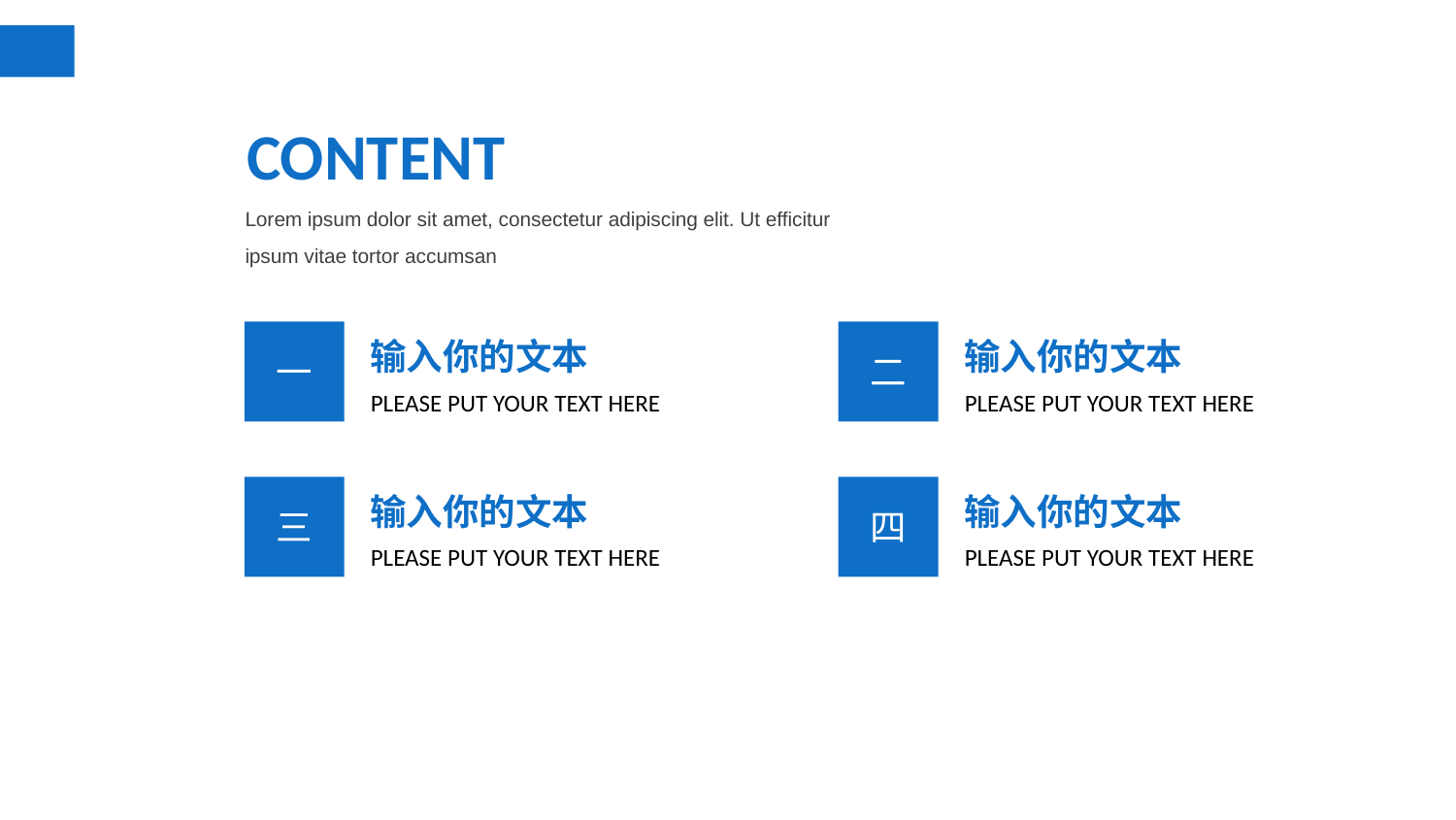

CONTENT
Lorem ipsum dolor sit amet, consectetur adipiscing elit. Ut efficitur ipsum vitae tortor accumsan
一
二
输入你的文本
输入你的文本
PLEASE PUT YOUR TEXT HERE
PLEASE PUT YOUR TEXT HERE
三
四
输入你的文本
输入你的文本
PLEASE PUT YOUR TEXT HERE
PLEASE PUT YOUR TEXT HERE